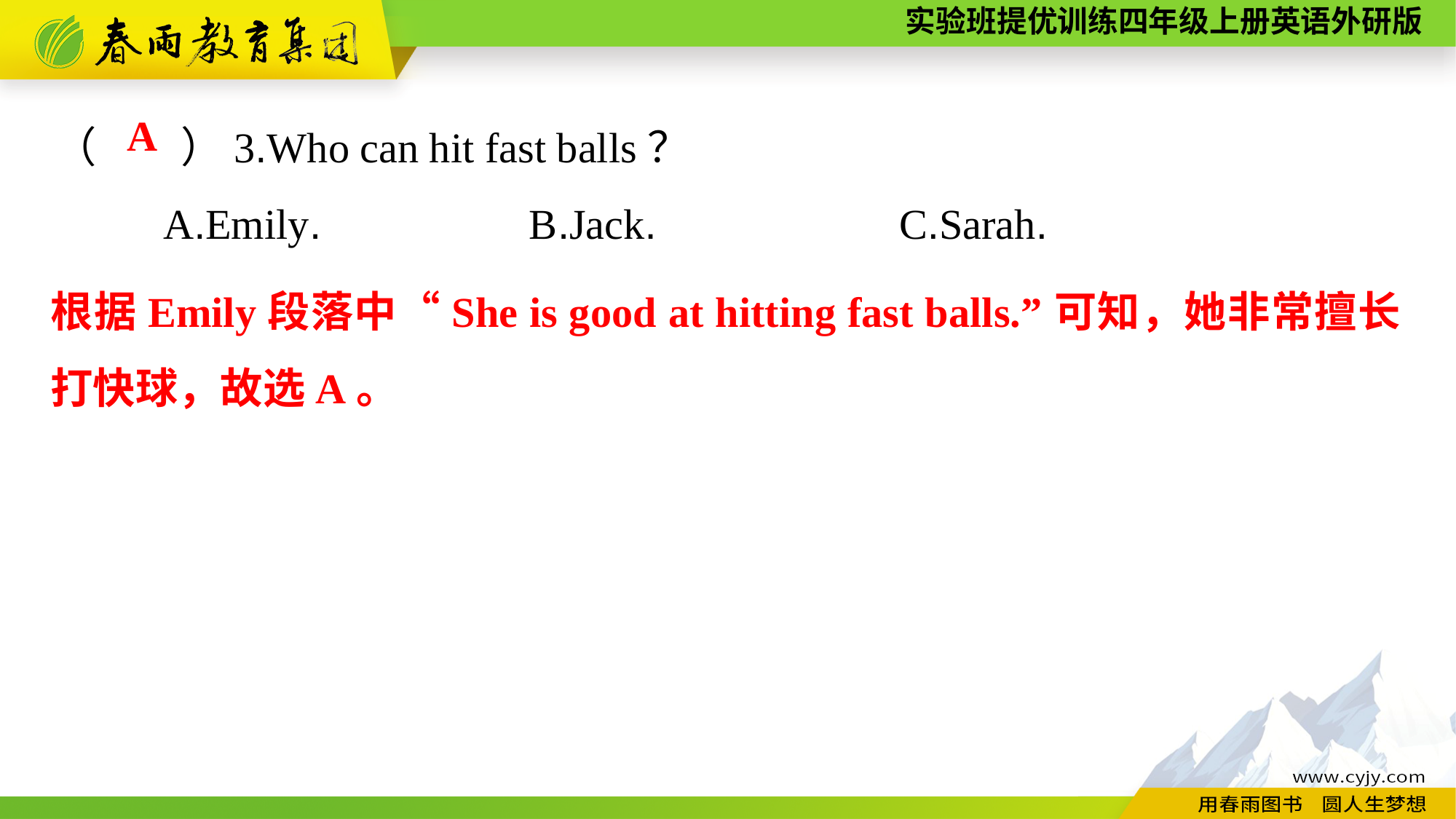

（　　）3.Who can hit fast balls？
	A.Emily.	              B.Jack.	                  C.Sarah.
A
根据Emily段落中“She is good at hitting fast balls.”可知，她非常擅长打快球，故选A。